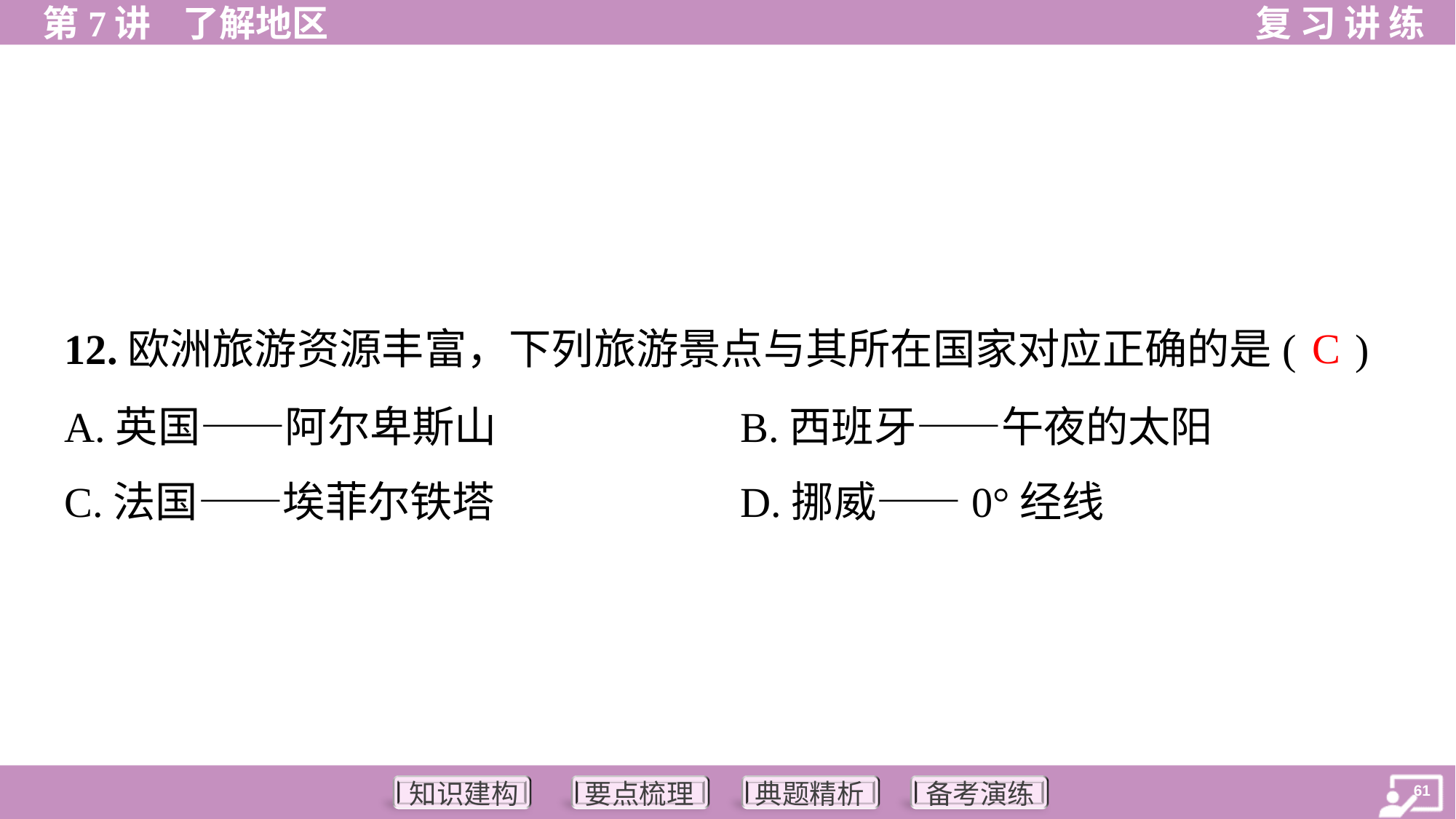

C
12.欧洲旅游资源丰富，下列旅游景点与其所在国家对应正确的是(     )
A.英国——阿尔卑斯山	B.西班牙——午夜的太阳
C.法国——埃菲尔铁塔	D.挪威——0°经线